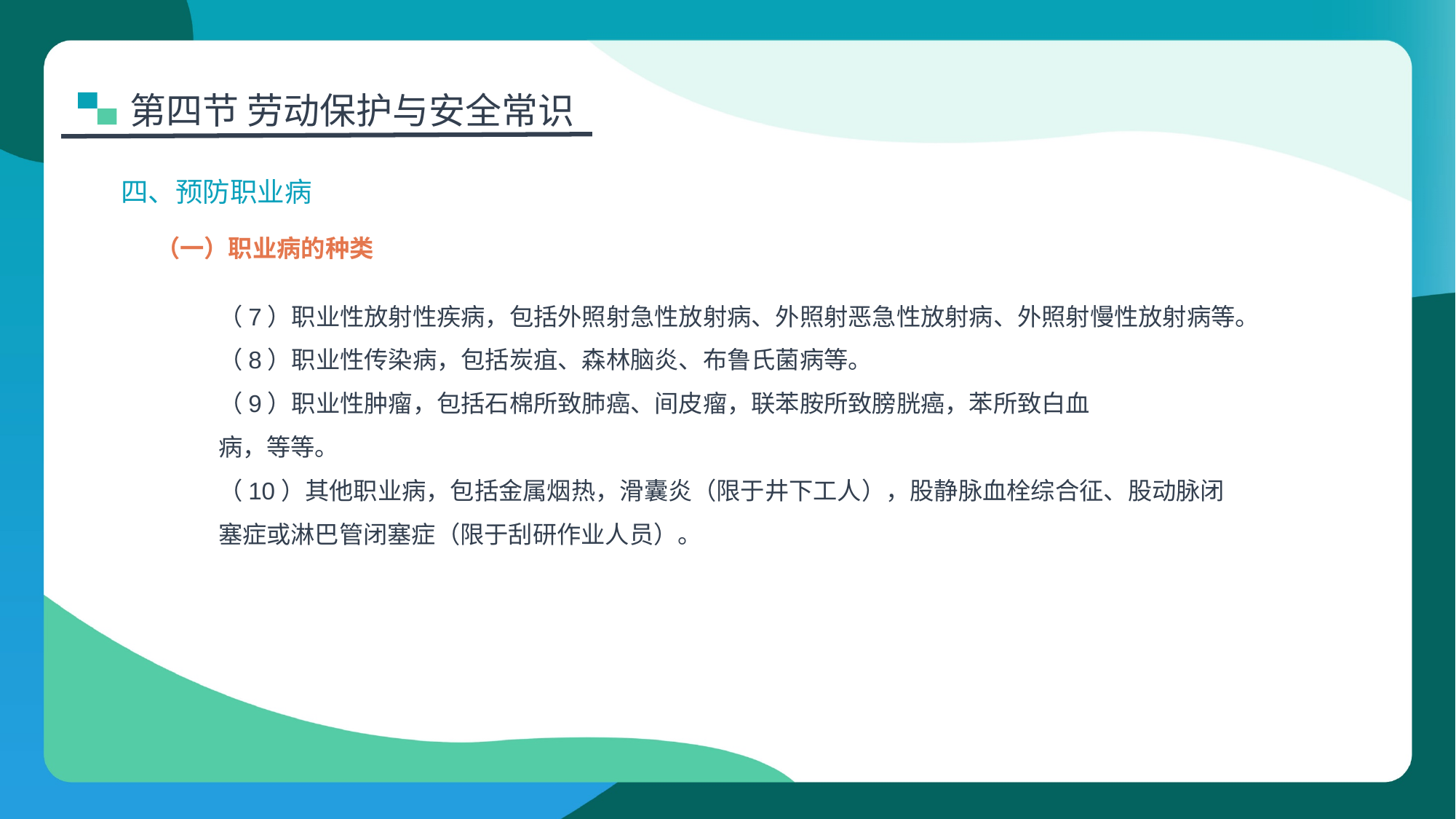

第四节 劳动保护与安全常识

四、预防职业病
（一）职业病的种类

（7）职业性放射性疾病，包括外照射急性放射病、外照射恶急性放射病、外照射慢性放射病等。
（8）职业性传染病，包括炭疽、森林脑炎、布鲁氏菌病等。
（9）职业性肿瘤，包括石棉所致肺癌、间皮瘤，联苯胺所致膀胱癌，苯所致白血
病，等等。
（10）其他职业病，包括金属烟热，滑囊炎（限于井下工人），股静脉血栓综合征、股动脉闭塞症或淋巴管闭塞症（限于刮研作业人员）。